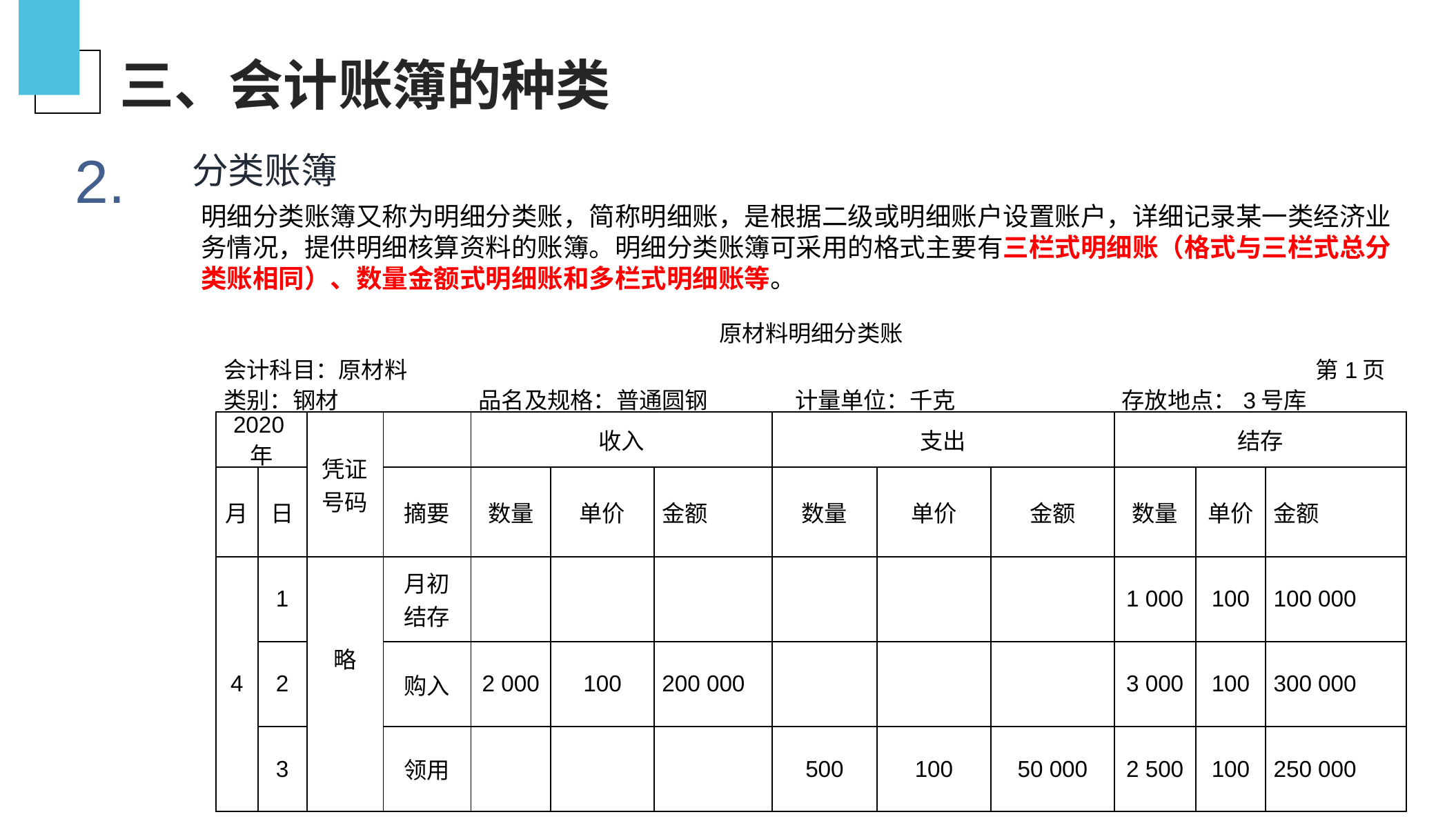

三、会计账簿的种类

2.
分类账簿
明细分类账簿又称为明细分类账，简称明细账，是根据二级或明细账户设置账户，详细记录某一类经济业务情况，提供明细核算资料的账簿。明细分类账簿可采用的格式主要有三栏式明细账（格式与三栏式总分类账相同）、数量金额式明细账和多栏式明细账等。
| 原材料明细分类账 |  |  |  |  |  |  |  |  |  |  |  |  |  |  |  |  |
| --- | --- | --- | --- | --- | --- | --- | --- | --- | --- | --- | --- | --- | --- | --- | --- | --- |
| 会计科目：原材料 |  |  |  |  |  |  |  |  |  |  |  |  |  |  |  | 第1页 |
| 类别：钢材 |  |  |  | 品名及规格：普通圆钢 |  |  |  |  | 计量单位：千克 |  |  |  | 存放地点：3号库 |  |  |  |
| 2020年 |  | 凭证 号码 |  | 收入 |  |  |  |  | 支出 |  |  |  | 结存 |  |  |  |
| 月 | 日 |  | 摘要 | 数量 | 单价 |  | 金额 |  | 数量 | 单价 | 金额 |  | 数量 | 单价 | 金额 |  |
| 4 | 1 | 略 | 月初 结存 |  |  |  |  |  |  |  |  |  | 1 000 | 100 | 100 000 |  |
|  | 2 |  | 购入 | 2 000 | 100 |  | 200 000 |  |  |  |  |  | 3 000 | 100 | 300 000 |  |
|  | 3 |  | 领用 |  |  |  |  |  | 500 | 100 | 50 000 |  | 2 500 | 100 | 250 000 |  |